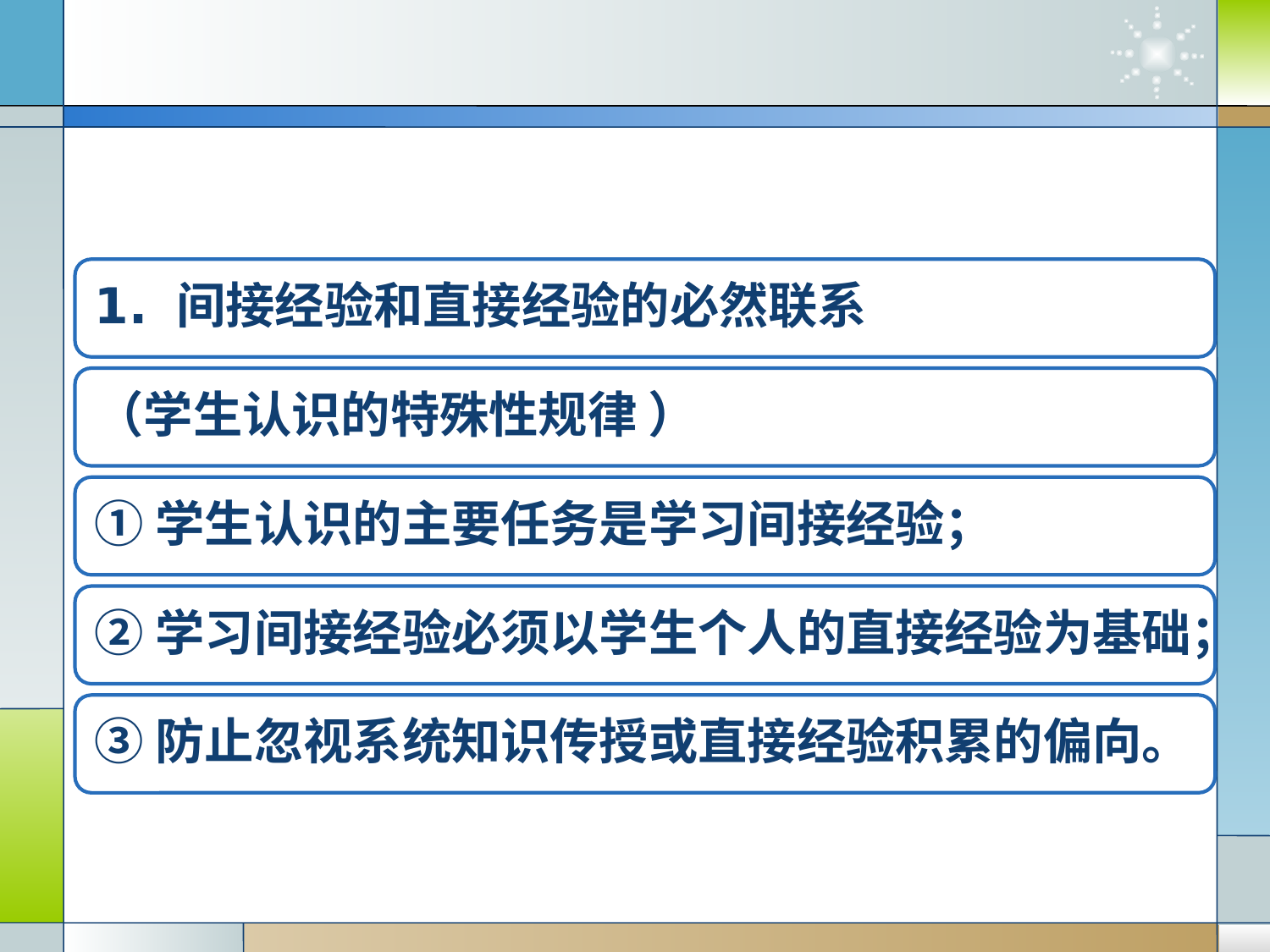

#
1. 间接经验和直接经验的必然联系
（学生认识的特殊性规律 ）
①学生认识的主要任务是学习间接经验；
②学习间接经验必须以学生个人的直接经验为基础；
③防止忽视系统知识传授或直接经验积累的偏向。